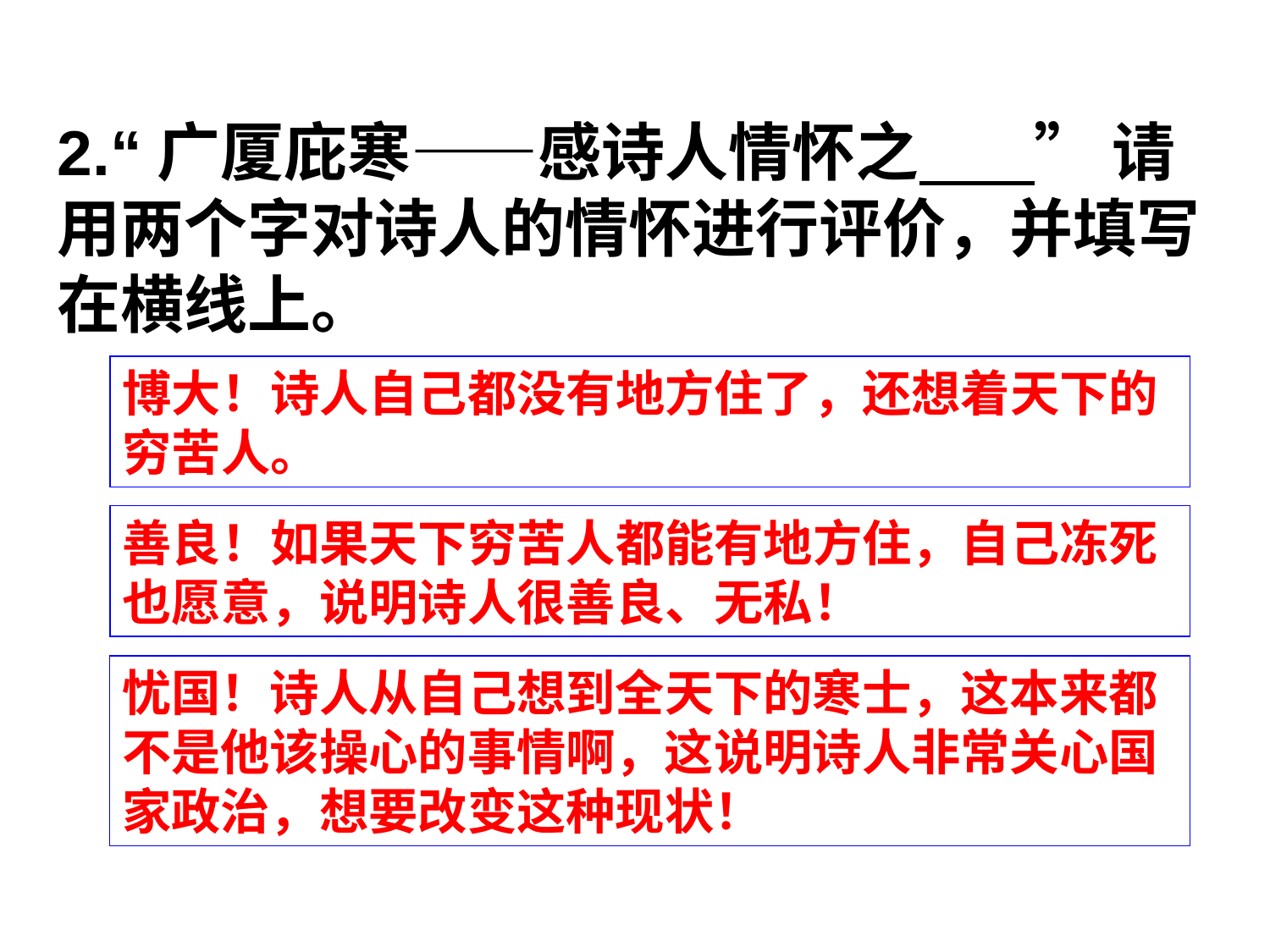

2.“广厦庇寒——感诗人情怀之        ” 请用两个字对诗人的情怀进行评价，并填写在横线上。
博大！诗人自己都没有地方住了，还想着天下的穷苦人。
善良！如果天下穷苦人都能有地方住，自己冻死也愿意，说明诗人很善良、无私！
忧国！诗人从自己想到全天下的寒士，这本来都不是他该操心的事情啊，这说明诗人非常关心国家政治，想要改变这种现状！